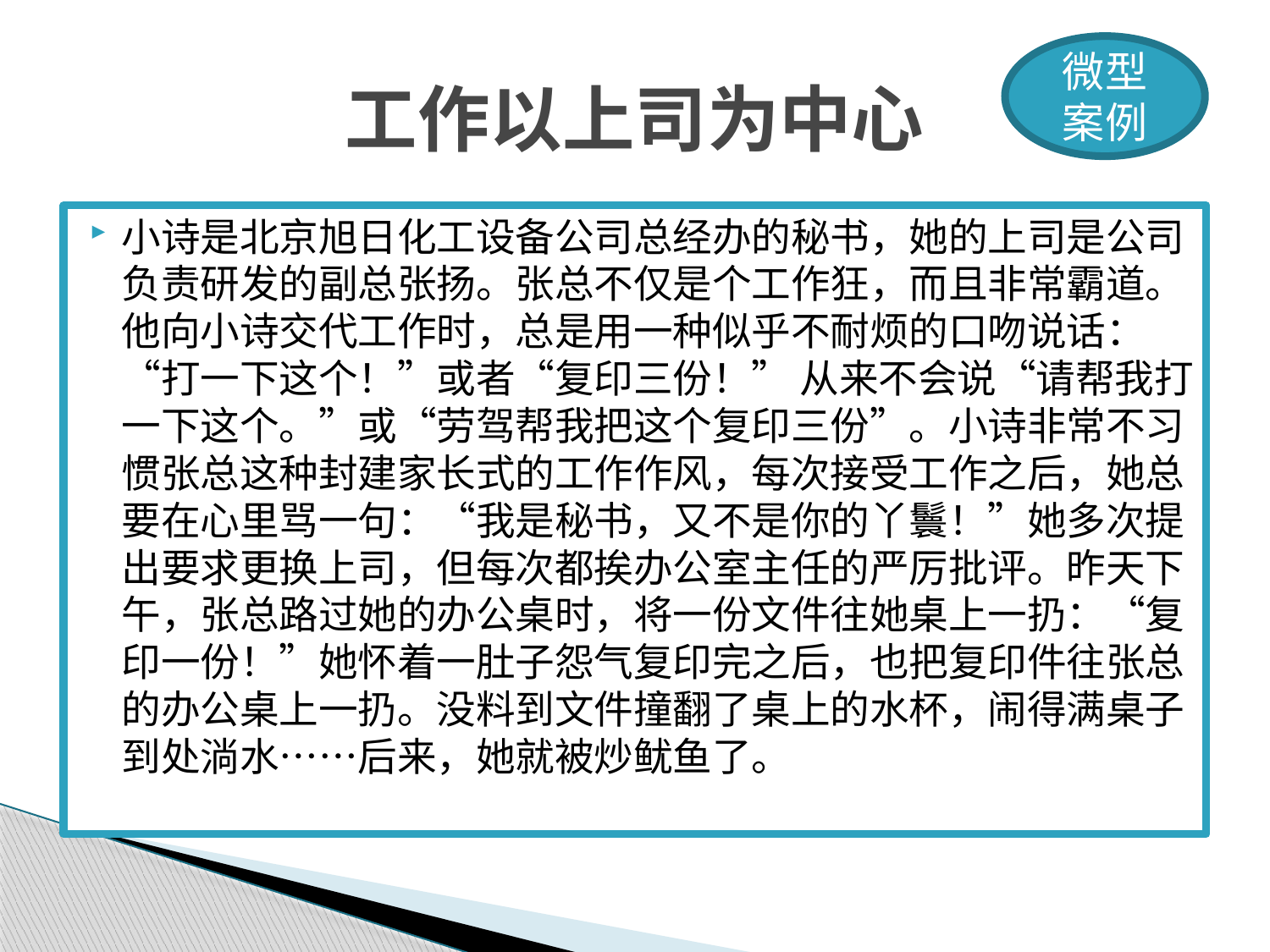

微型案例
# 工作以上司为中心
小诗是北京旭日化工设备公司总经办的秘书，她的上司是公司负责研发的副总张扬。张总不仅是个工作狂，而且非常霸道。他向小诗交代工作时，总是用一种似乎不耐烦的口吻说话：“打一下这个！”或者“复印三份！” 从来不会说“请帮我打一下这个。”或“劳驾帮我把这个复印三份”。小诗非常不习惯张总这种封建家长式的工作作风，每次接受工作之后，她总要在心里骂一句：“我是秘书，又不是你的丫鬟！”她多次提出要求更换上司，但每次都挨办公室主任的严厉批评。昨天下午，张总路过她的办公桌时，将一份文件往她桌上一扔：“复印一份！”她怀着一肚子怨气复印完之后，也把复印件往张总的办公桌上一扔。没料到文件撞翻了桌上的水杯，闹得满桌子到处淌水……后来，她就被炒鱿鱼了。